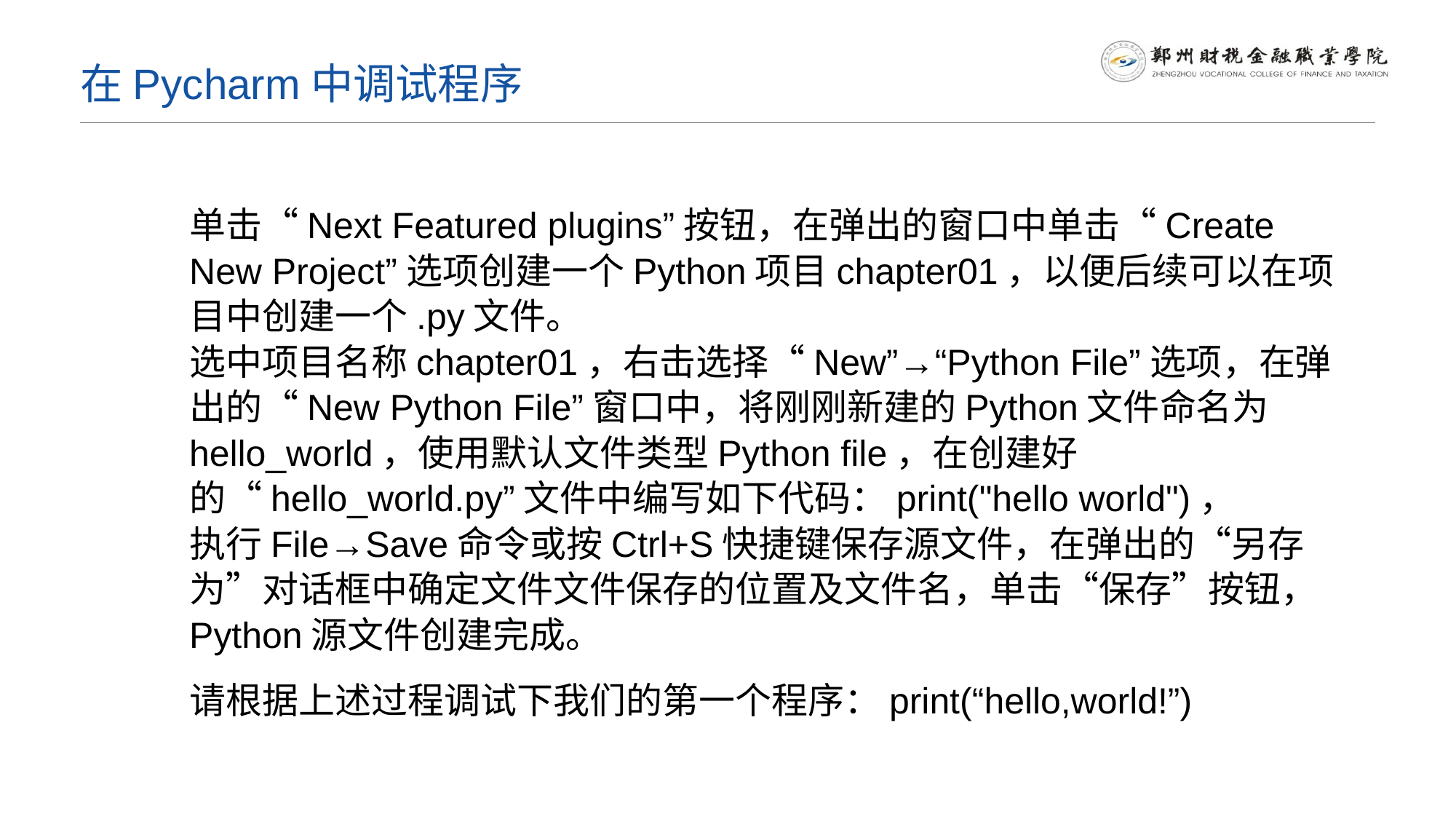

在Pycharm中调试程序
单击“Next Featured plugins”按钮，在弹出的窗口中单击“Create New Project”选项创建一个Python项目chapter01，以便后续可以在项目中创建一个.py文件。
选中项目名称chapter01，右击选择“New”→“Python File”选项，在弹出的“New Python File”窗口中，将刚刚新建的Python文件命名为hello_world，使用默认文件类型Python file，在创建好的“hello_world.py”文件中编写如下代码：print("hello world")，
执行File→Save命令或按Ctrl+S快捷键保存源文件，在弹出的“另存为”对话框中确定文件文件保存的位置及文件名，单击“保存”按钮， Python源文件创建完成。
请根据上述过程调试下我们的第一个程序：print(“hello,world!”)